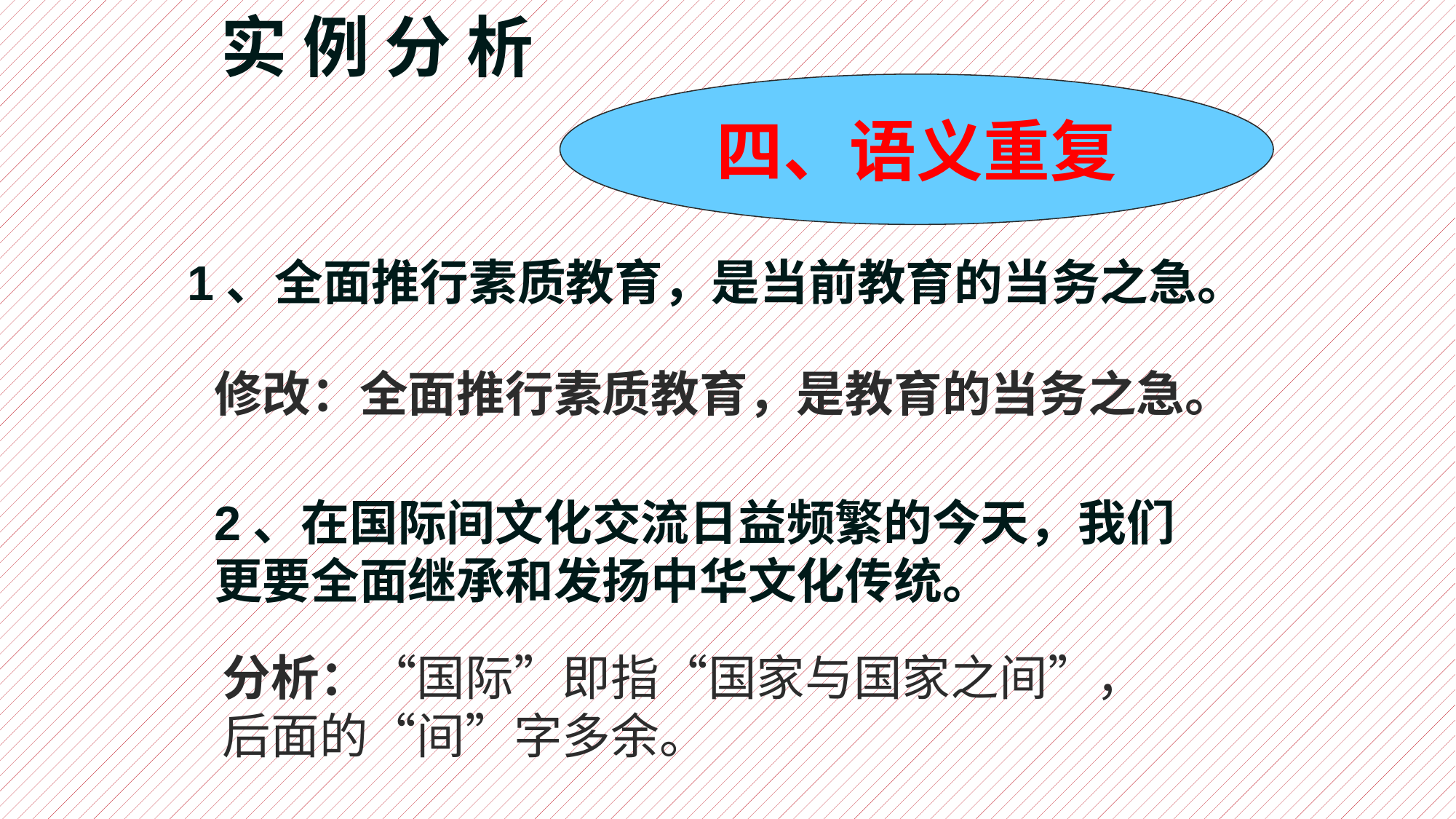

实 例 分 析

四、语义重复
1、全面推行素质教育，是当前教育的当务之急。
修改：全面推行素质教育，是教育的当务之急。
2、在国际间文化交流日益频繁的今天，我们更要全面继承和发扬中华文化传统。
分析：“国际”即指“国家与国家之间”，后面的“间”字多余。